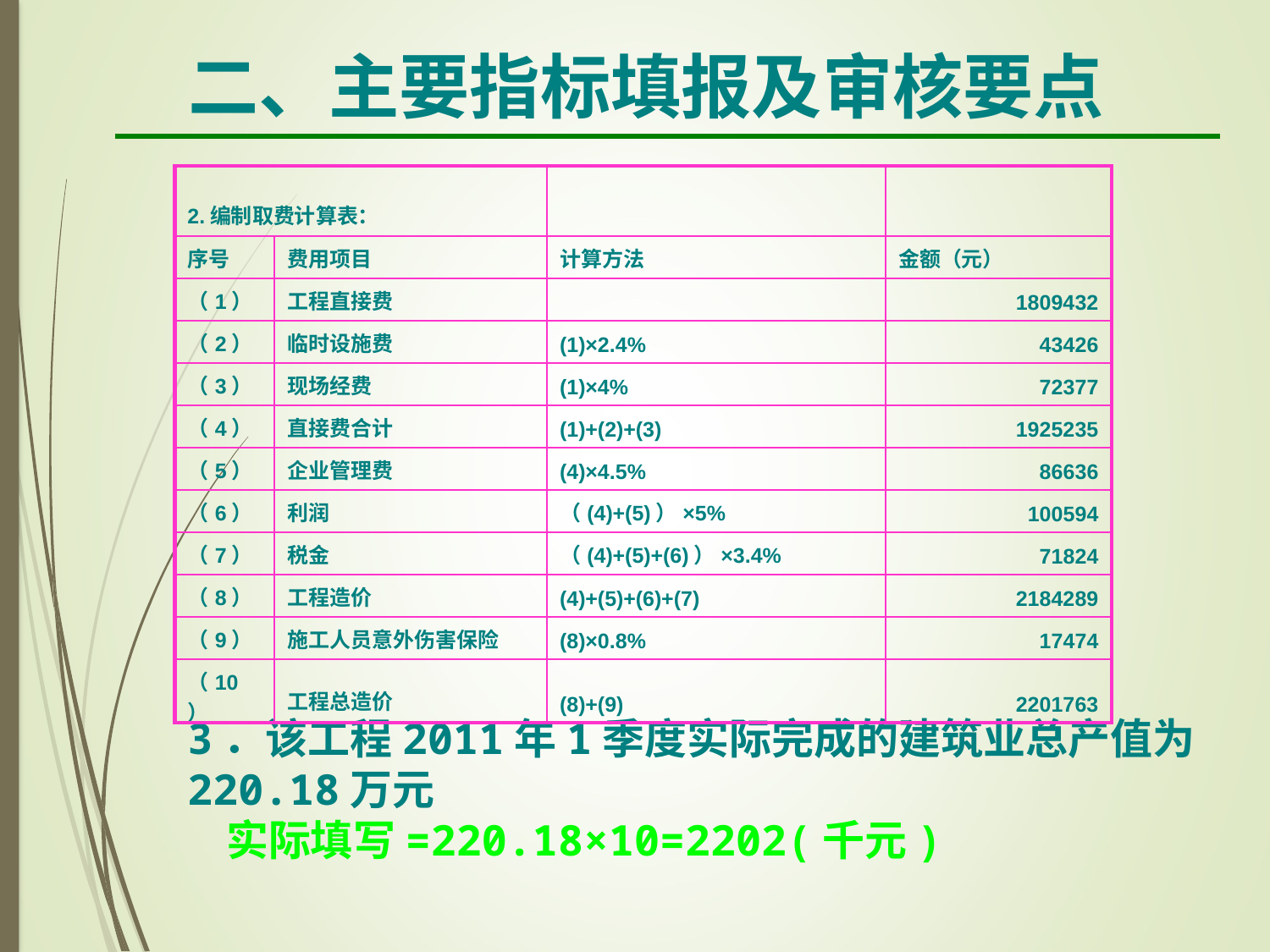

二、主要指标填报及审核要点
| 2.编制取费计算表： |  |  |  |
| --- | --- | --- | --- |
| 序号 | 费用项目 | 计算方法 | 金额（元） |
| （1） | 工程直接费 |  | 1809432 |
| （2） | 临时设施费 | (1)×2.4% | 43426 |
| （3） | 现场经费 | (1)×4% | 72377 |
| （4） | 直接费合计 | (1)+(2)+(3) | 1925235 |
| （5） | 企业管理费 | (4)×4.5% | 86636 |
| （6） | 利润 | （(4)+(5)）×5% | 100594 |
| （7） | 税金 | （(4)+(5)+(6)）×3.4% | 71824 |
| （8） | 工程造价 | (4)+(5)+(6)+(7) | 2184289 |
| （9） | 施工人员意外伤害保险 | (8)×0.8% | 17474 |
| （10） | 工程总造价 | (8)+(9) | 2201763 |
3．该工程2011年1季度实际完成的建筑业总产值为220.18万元
   实际填写=220.18×10=2202(千元)